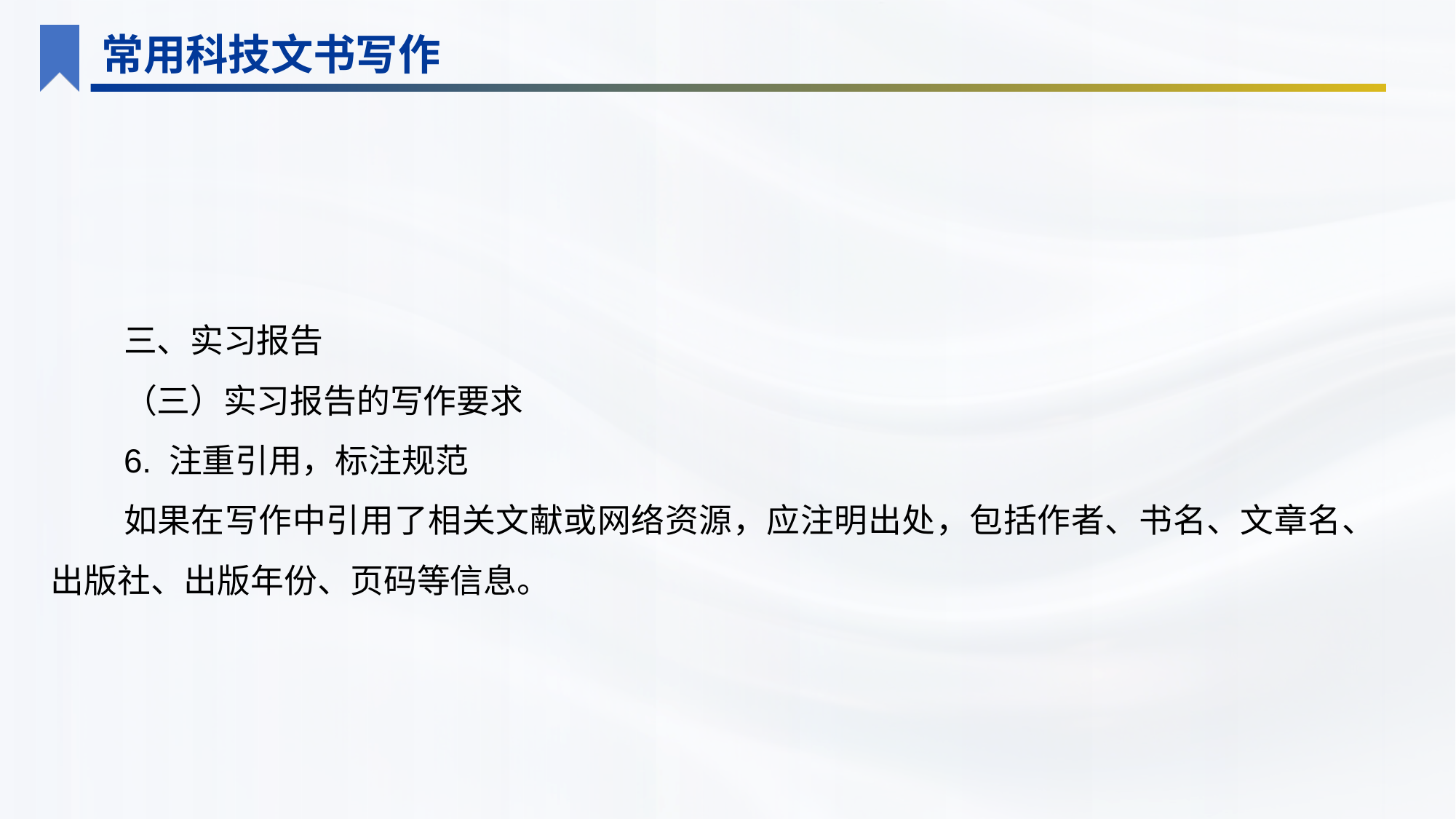

常用科技文书写作
三、实习报告
（三）实习报告的写作要求
6. 注重引用，标注规范
如果在写作中引用了相关文献或网络资源，应注明出处，包括作者、书名、文章名、出版社、出版年份、页码等信息。